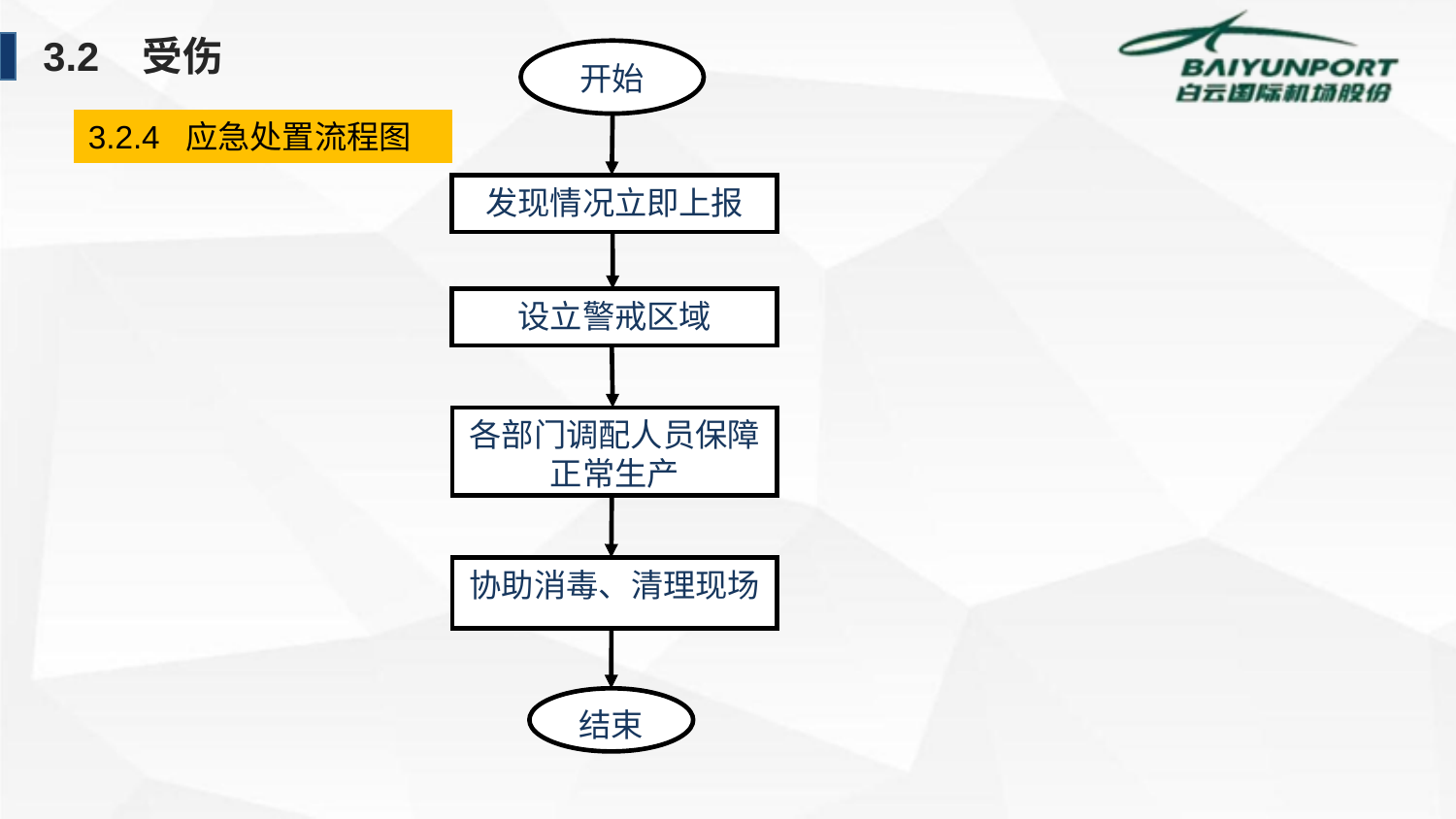

3.2   受伤

开始

发现情况立即上报

设立警戒区域

各部门调配人员保障正常生产

协助消毒、清理现场

结束
3.2.4  应急处置流程图